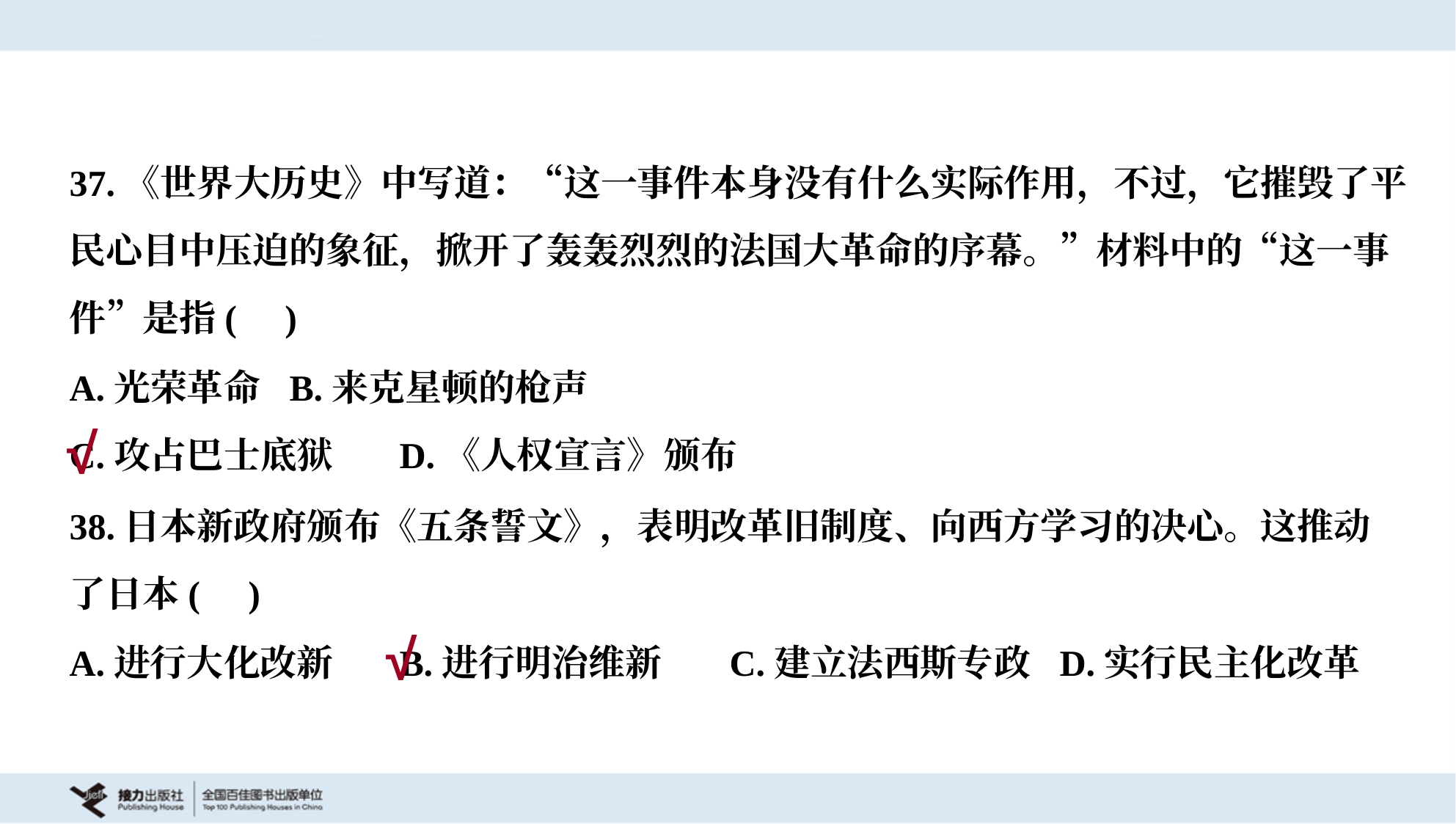

37.《世界大历史》中写道：“这一事件本身没有什么实际作用，不过，它摧毁了平
民心目中压迫的象征，掀开了轰轰烈烈的法国大革命的序幕。”材料中的“这一事
件”是指(     )
A.光荣革命	B.来克星顿的枪声
C.攻占巴士底狱	D.《人权宣言》颁布
√
38.日本新政府颁布《五条誓文》，表明改革旧制度、向西方学习的决心。这推动
了日本(     )
A.进行大化改新	B.进行明治维新	C.建立法西斯专政	D.实行民主化改革
√